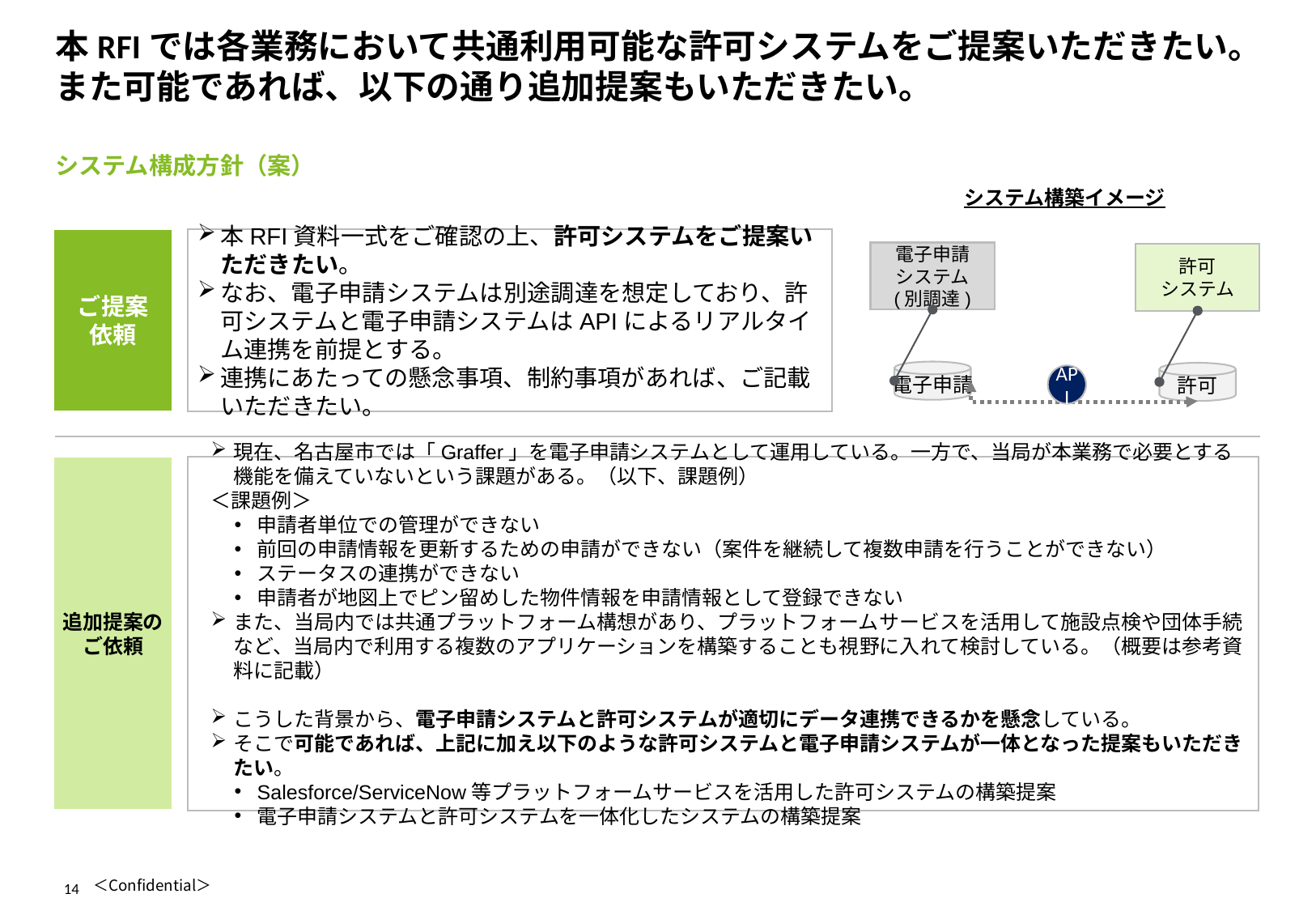

# 本RFIでは各業務において共通利用可能な許可システムをご提案いただきたい。また可能であれば、以下の通り追加提案もいただきたい。
システム構成方針（案）
システム構築イメージ
電子申請
システム
(別調達)
許可
システム
電子申請
許可
API
ご提案
依頼
本RFI資料一式をご確認の上、許可システムをご提案いただきたい。
なお、電子申請システムは別途調達を想定しており、許可システムと電子申請システムはAPIによるリアルタイム連携を前提とする。
連携にあたっての懸念事項、制約事項があれば、ご記載いただきたい。
追加提案のご依頼
現在、名古屋市では「Graffer」を電子申請システムとして運用している。一方で、当局が本業務で必要とする機能を備えていないという課題がある。（以下、課題例）
＜課題例＞
申請者単位での管理ができない
前回の申請情報を更新するための申請ができない（案件を継続して複数申請を行うことができない）
ステータスの連携ができない
申請者が地図上でピン留めした物件情報を申請情報として登録できない
また、当局内では共通プラットフォーム構想があり、プラットフォームサービスを活用して施設点検や団体手続など、当局内で利用する複数のアプリケーションを構築することも視野に入れて検討している。（概要は参考資料に記載）

こうした背景から、電子申請システムと許可システムが適切にデータ連携できるかを懸念している。
そこで可能であれば、上記に加え以下のような許可システムと電子申請システムが一体となった提案もいただきたい。
Salesforce/ServiceNow等プラットフォームサービスを活用した許可システムの構築提案
電子申請システムと許可システムを一体化したシステムの構築提案
14
＜Confidential＞